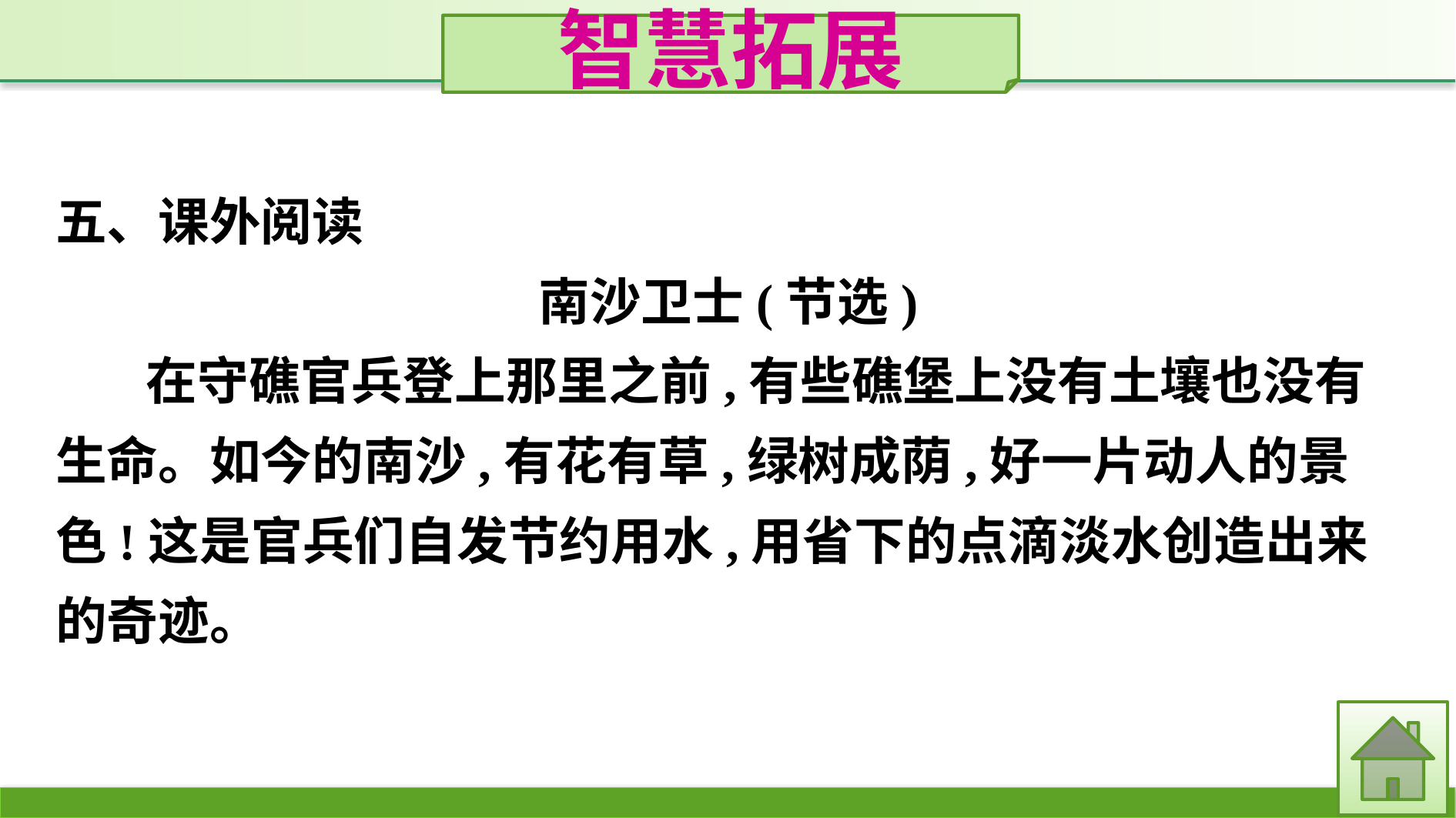

智慧拓展
五、课外阅读
南沙卫士(节选)
在守礁官兵登上那里之前,有些礁堡上没有土壤也没有生命。如今的南沙,有花有草,绿树成荫,好一片动人的景色!这是官兵们自发节约用水,用省下的点滴淡水创造出来的奇迹。